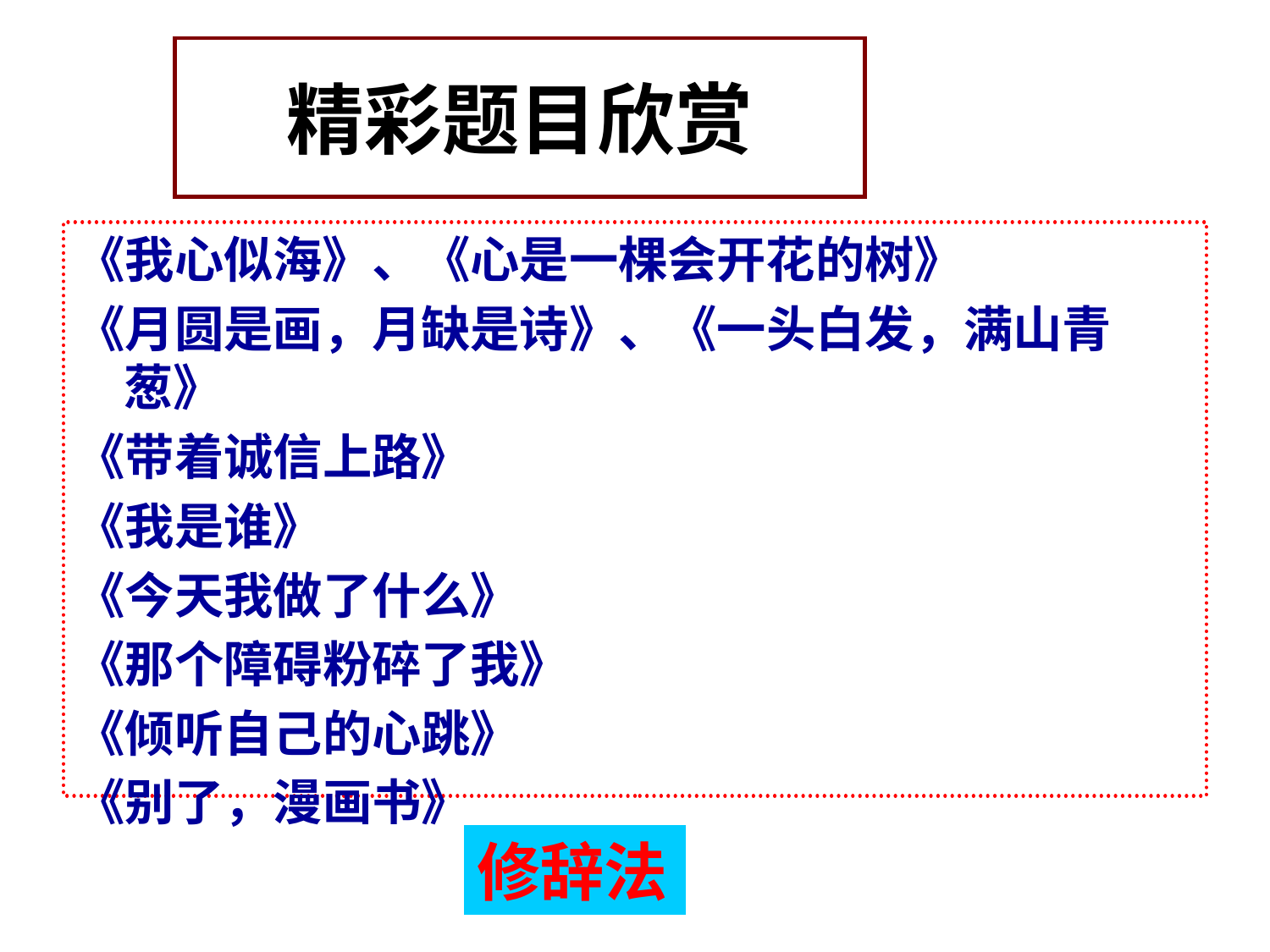

# 精彩题目欣赏
《我心似海》、《心是一棵会开花的树》
《月圆是画，月缺是诗》、《一头白发，满山青葱》
《带着诚信上路》
《我是谁》
《今天我做了什么》
《那个障碍粉碎了我》
《倾听自己的心跳》
《别了，漫画书》
修辞法